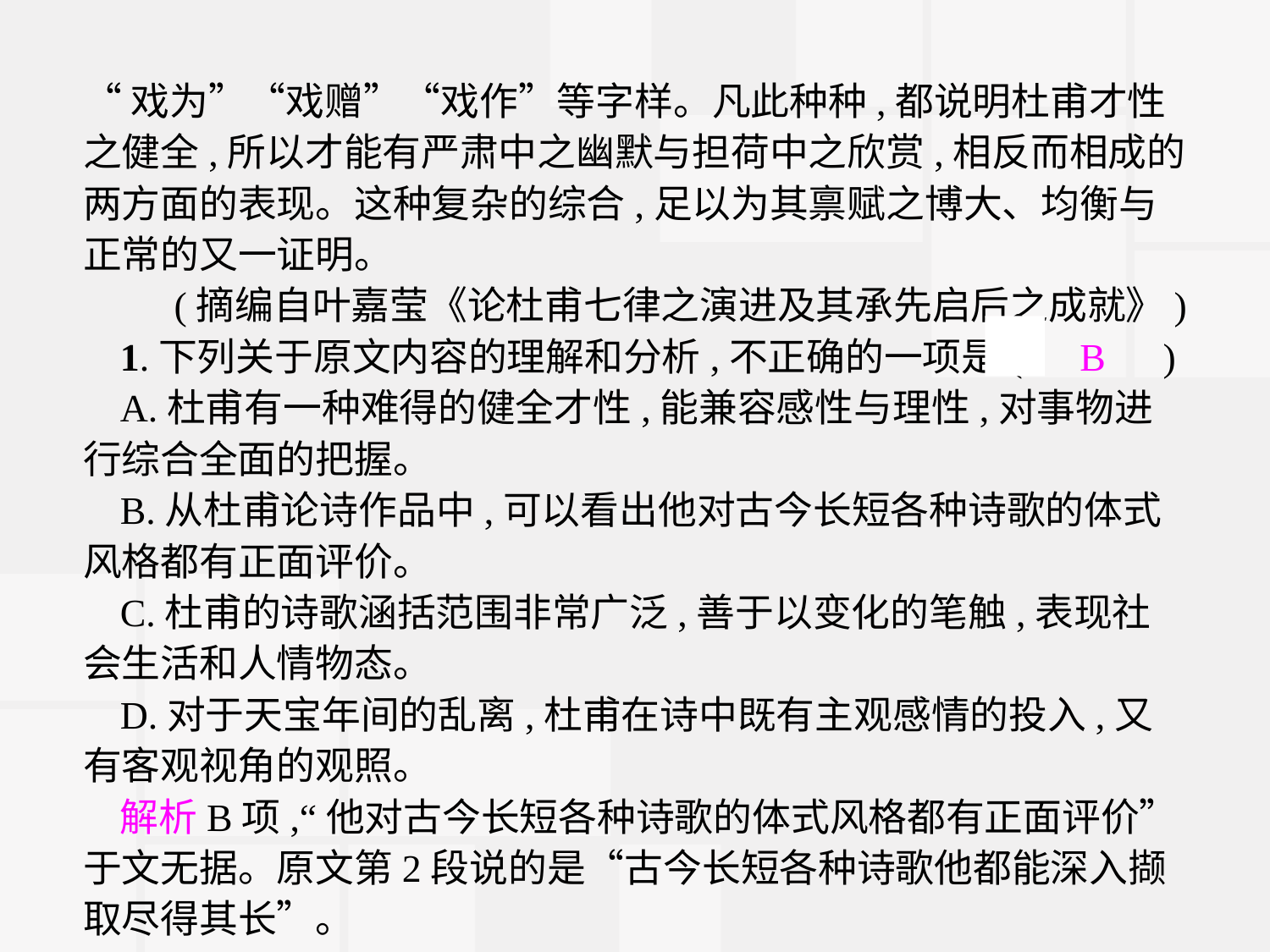

“戏为”“戏赠”“戏作”等字样。凡此种种,都说明杜甫才性之健全,所以才能有严肃中之幽默与担荷中之欣赏,相反而相成的两方面的表现。这种复杂的综合,足以为其禀赋之博大、均衡与正常的又一证明。
(摘编自叶嘉莹《论杜甫七律之演进及其承先启后之成就》)
1.下列关于原文内容的理解和分析,不正确的一项是(　B　)
A.杜甫有一种难得的健全才性,能兼容感性与理性,对事物进行综合全面的把握。
B.从杜甫论诗作品中,可以看出他对古今长短各种诗歌的体式风格都有正面评价。
C.杜甫的诗歌涵括范围非常广泛,善于以变化的笔触,表现社会生活和人情物态。
D.对于天宝年间的乱离,杜甫在诗中既有主观感情的投入,又有客观视角的观照。
解析B项,“他对古今长短各种诗歌的体式风格都有正面评价”于文无据。原文第2段说的是“古今长短各种诗歌他都能深入撷取尽得其长”。